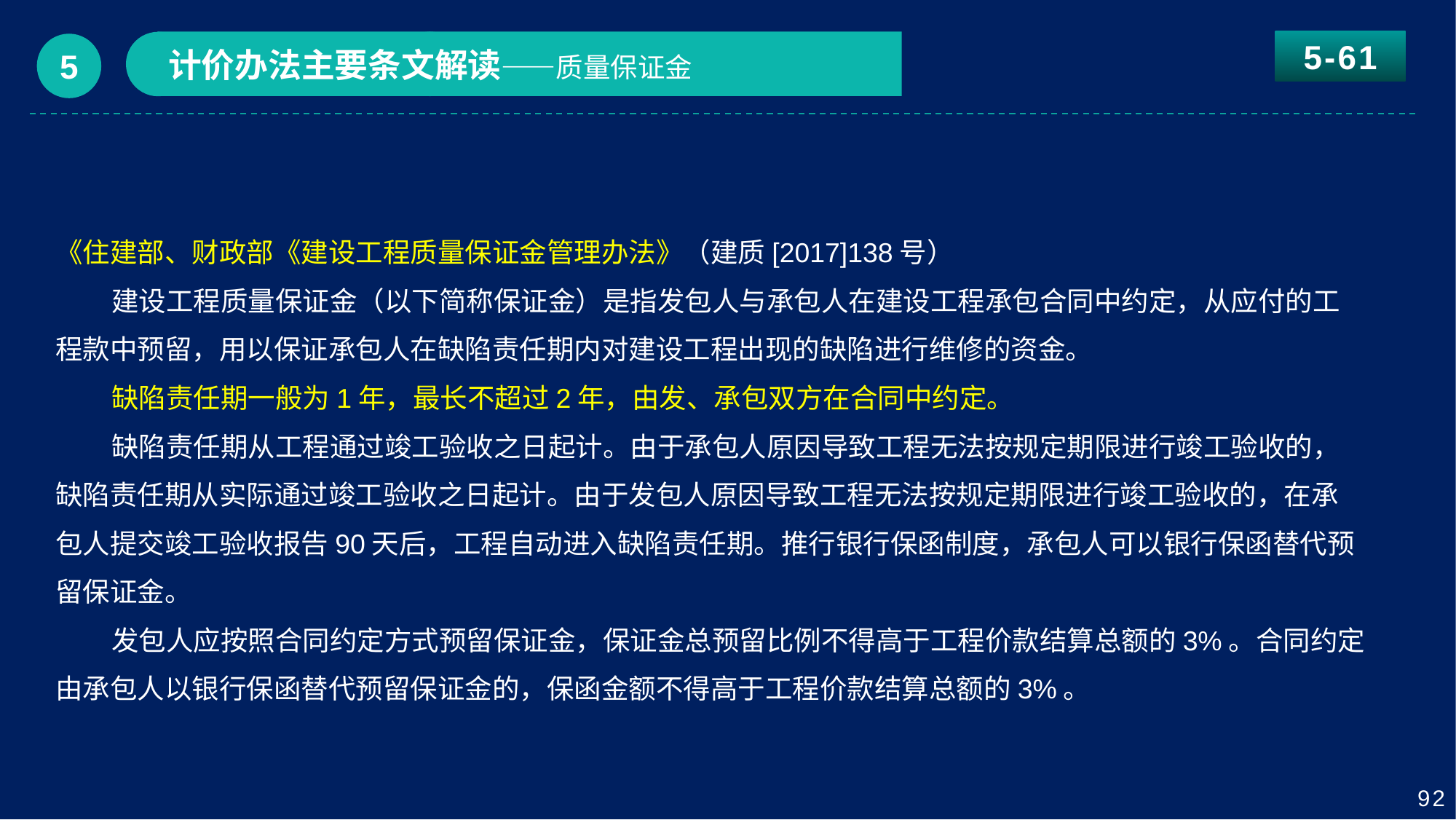

5-61
计价办法主要条文解读——质量保证金

5
《住建部、财政部《建设工程质量保证金管理办法》（建质[2017]138号）
        建设工程质量保证金（以下简称保证金）是指发包人与承包人在建设工程承包合同中约定，从应付的工程款中预留，用以保证承包人在缺陷责任期内对建设工程出现的缺陷进行维修的资金。
        缺陷责任期一般为1年，最长不超过2年，由发、承包双方在合同中约定。
        缺陷责任期从工程通过竣工验收之日起计。由于承包人原因导致工程无法按规定期限进行竣工验收的，缺陷责任期从实际通过竣工验收之日起计。由于发包人原因导致工程无法按规定期限进行竣工验收的，在承包人提交竣工验收报告90天后，工程自动进入缺陷责任期。推行银行保函制度，承包人可以银行保函替代预留保证金。
        发包人应按照合同约定方式预留保证金，保证金总预留比例不得高于工程价款结算总额的3%。合同约定由承包人以银行保函替代预留保证金的，保函金额不得高于工程价款结算总额的3%。
92